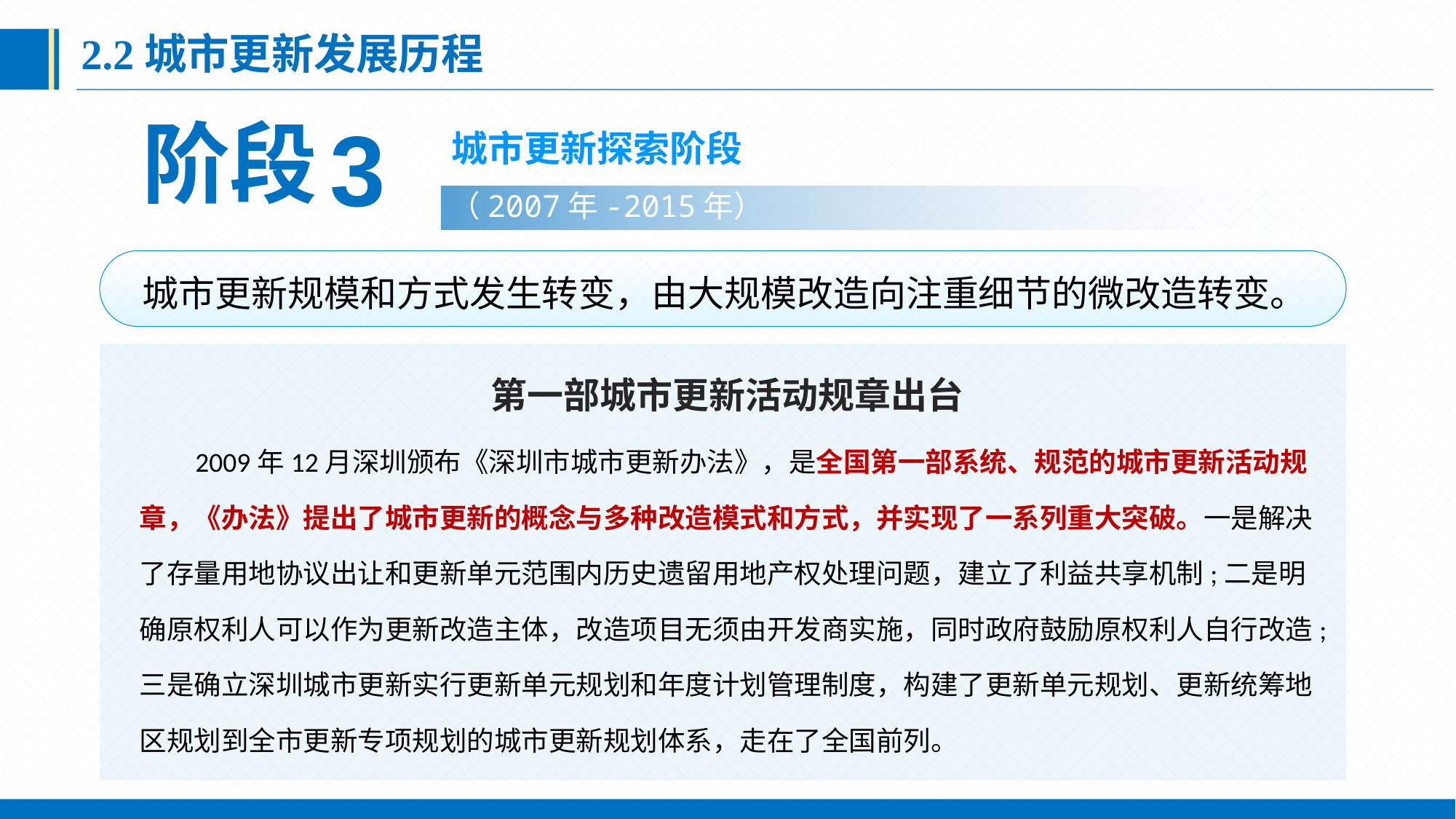

2.2城市更新发展历程

 3
阶段

城市更新探索阶段

（2007年-2015年）

城市更新规模和方式发生转变，由大规模改造向注重细节的微改造转变。

第一部城市更新活动规章出台

         2009年12月深圳颁布《深圳市城市更新办法》，是全国第一部系统、规范的城市更新活动规章，《办法》提出了城市更新的概念与多种改造模式和方式，并实现了一系列重大突破。一是解决了存量用地协议出让和更新单元范围内历史遗留用地产权处理问题，建立了利益共享机制;二是明确原权利人可以作为更新改造主体，改造项目无须由开发商实施，同时政府鼓励原权利人自行改造;三是确立深圳城市更新实行更新单元规划和年度计划管理制度，构建了更新单元规划、更新统筹地区规划到全市更新专项规划的城市更新规划体系，走在了全国前列。